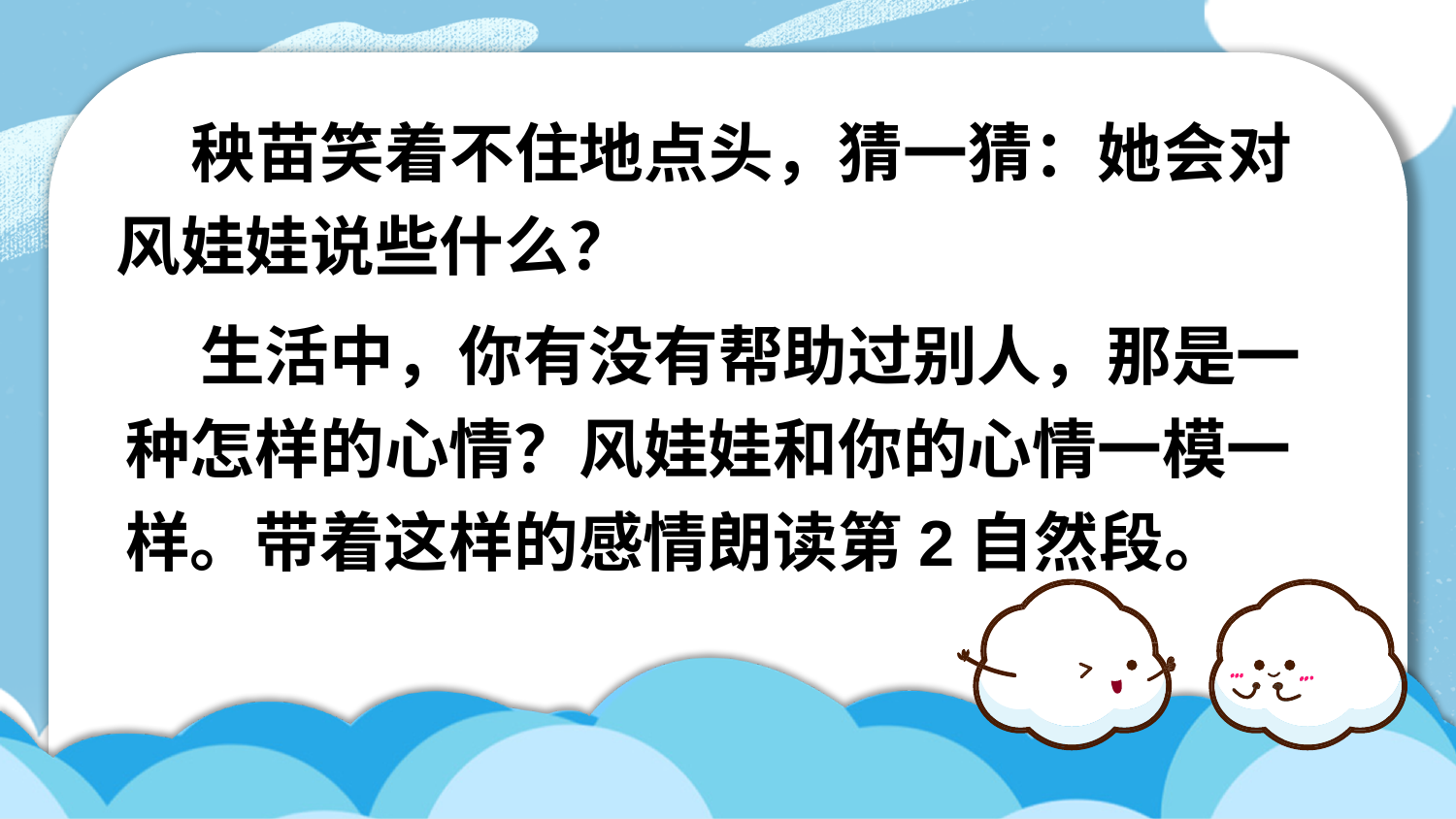

秧苗笑着不住地点头，猜一猜：她会对风娃娃说些什么？
    生活中，你有没有帮助过别人，那是一种怎样的心情？风娃娃和你的心情一模一样。带着这样的感情朗读第2自然段。